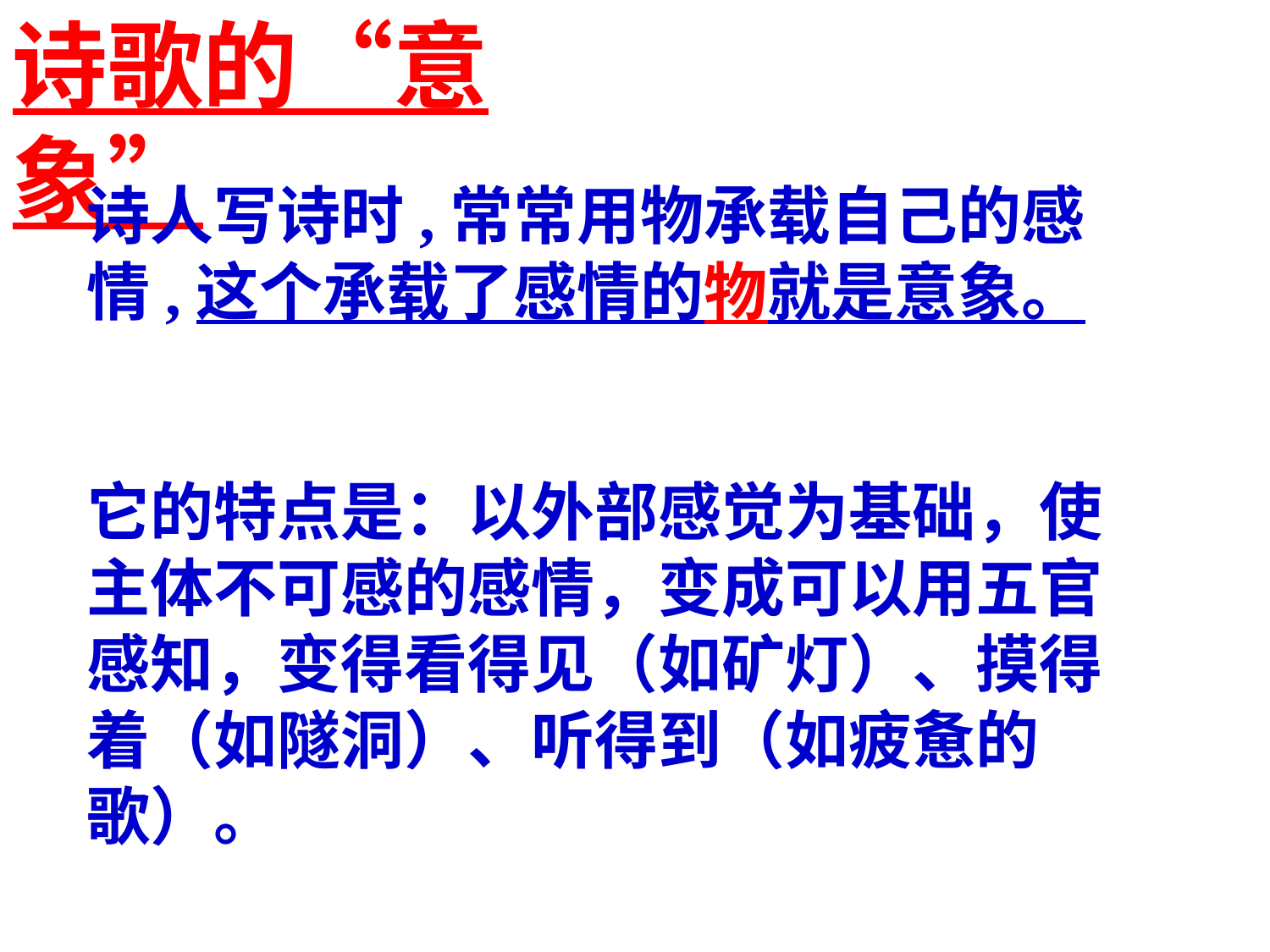

诗歌的“意象”
诗人写诗时,常常用物承载自己的感情,这个承载了感情的物就是意象。

它的特点是：以外部感觉为基础，使主体不可感的感情，变成可以用五官感知，变得看得见（如矿灯）、摸得着（如隧洞）、听得到（如疲惫的歌）。